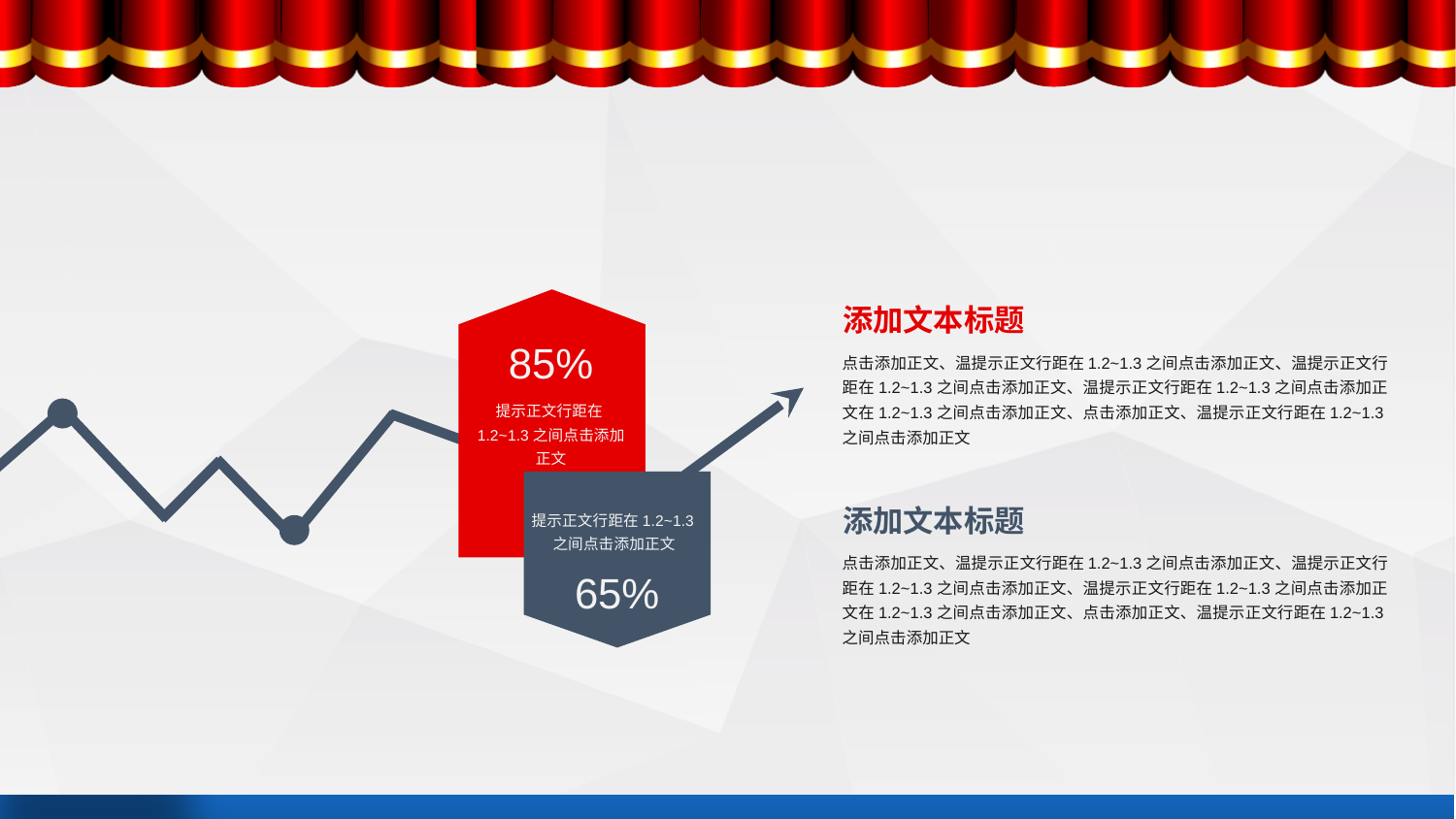

85%
提示正文行距在1.2~1.3之间点击添加正文

添加文本标题
点击添加正文、温提示正文行距在1.2~1.3之间点击添加正文、温提示正文行距在1.2~1.3之间点击添加正文、温提示正文行距在1.2~1.3之间点击添加正文在1.2~1.3之间点击添加正文、点击添加正文、温提示正文行距在1.2~1.3之间点击添加正文

提示正文行距在1.2~1.3之间点击添加正文
65%
添加文本标题

点击添加正文、温提示正文行距在1.2~1.3之间点击添加正文、温提示正文行距在1.2~1.3之间点击添加正文、温提示正文行距在1.2~1.3之间点击添加正文在1.2~1.3之间点击添加正文、点击添加正文、温提示正文行距在1.2~1.3之间点击添加正文